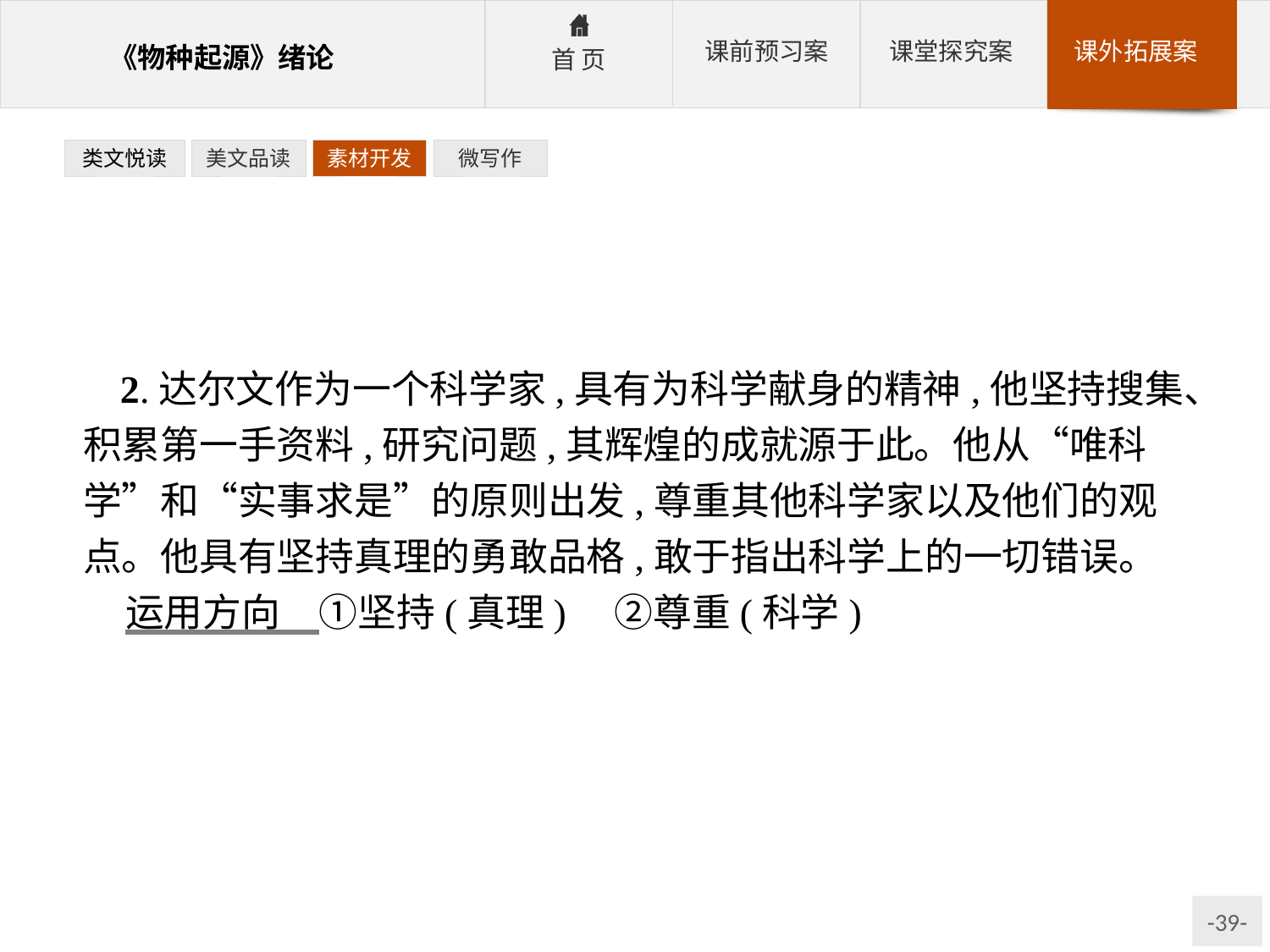

类文悦读
美文品读
素材开发
微写作
2.达尔文作为一个科学家,具有为科学献身的精神,他坚持搜集、积累第一手资料,研究问题,其辉煌的成就源于此。他从“唯科学”和“实事求是”的原则出发,尊重其他科学家以及他们的观点。他具有坚持真理的勇敢品格,敢于指出科学上的一切错误。
运用方向　①坚持(真理)　②尊重(科学)